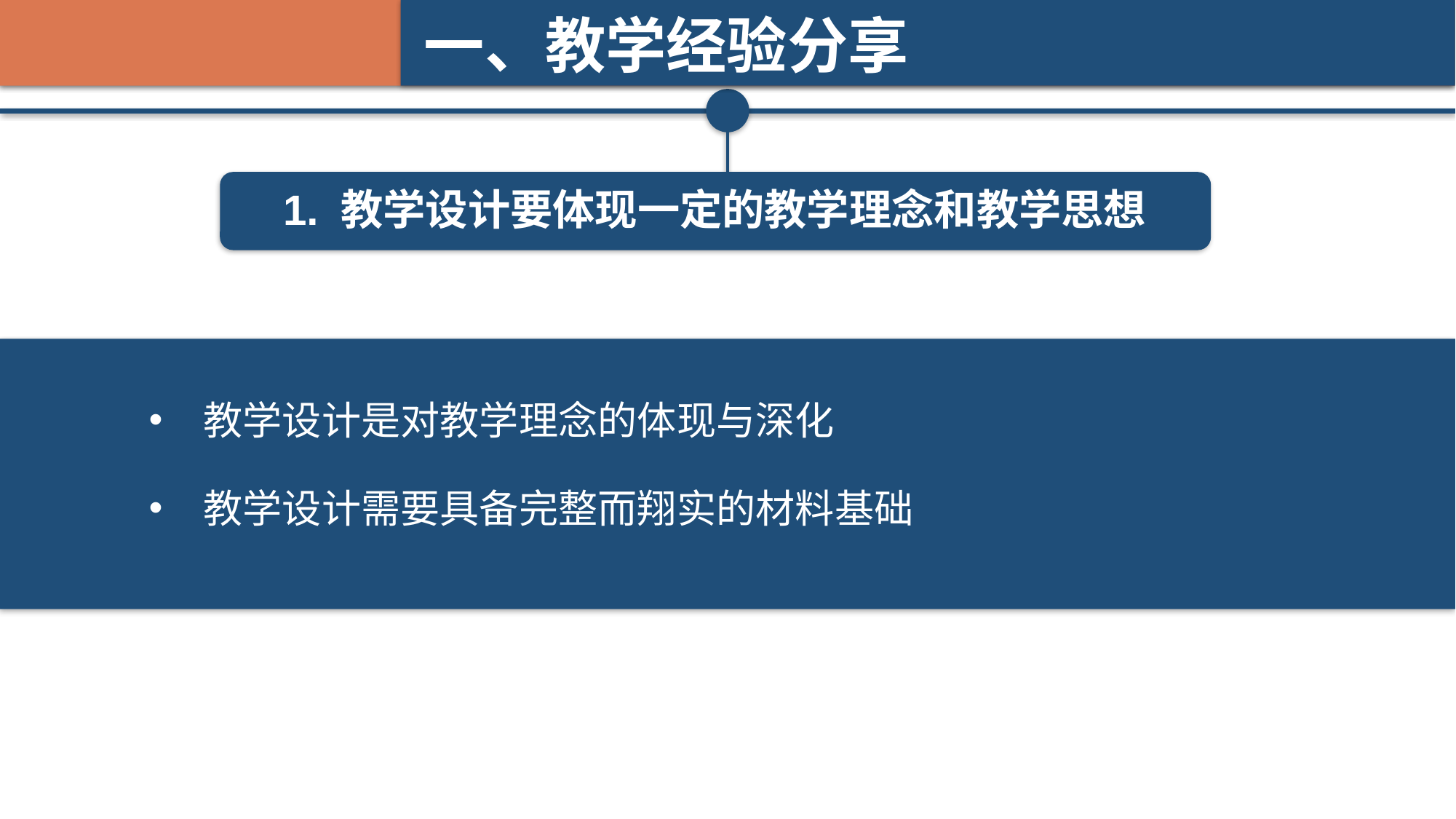

一、教学经验分享

1. 教学设计要体现一定的教学理念和教学思想

教学设计是对教学理念的体现与深化
教学设计需要具备完整而翔实的材料基础
新闻逻辑